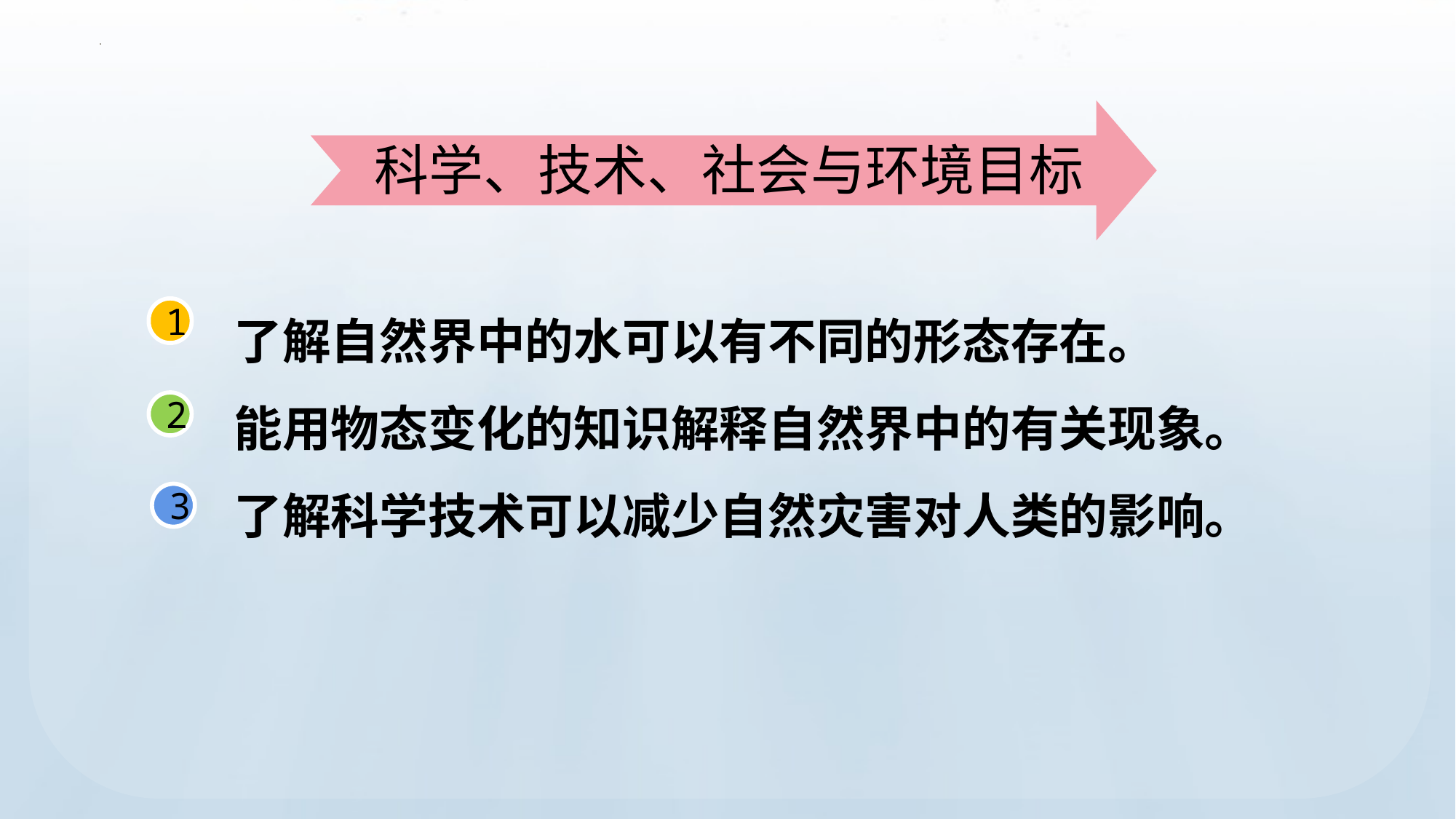

科学、技术、社会与环境目标
了解自然界中的水可以有不同的形态存在。
能用物态变化的知识解释自然界中的有关现象。
了解科学技术可以减少自然灾害对人类的影响。
1
2
3